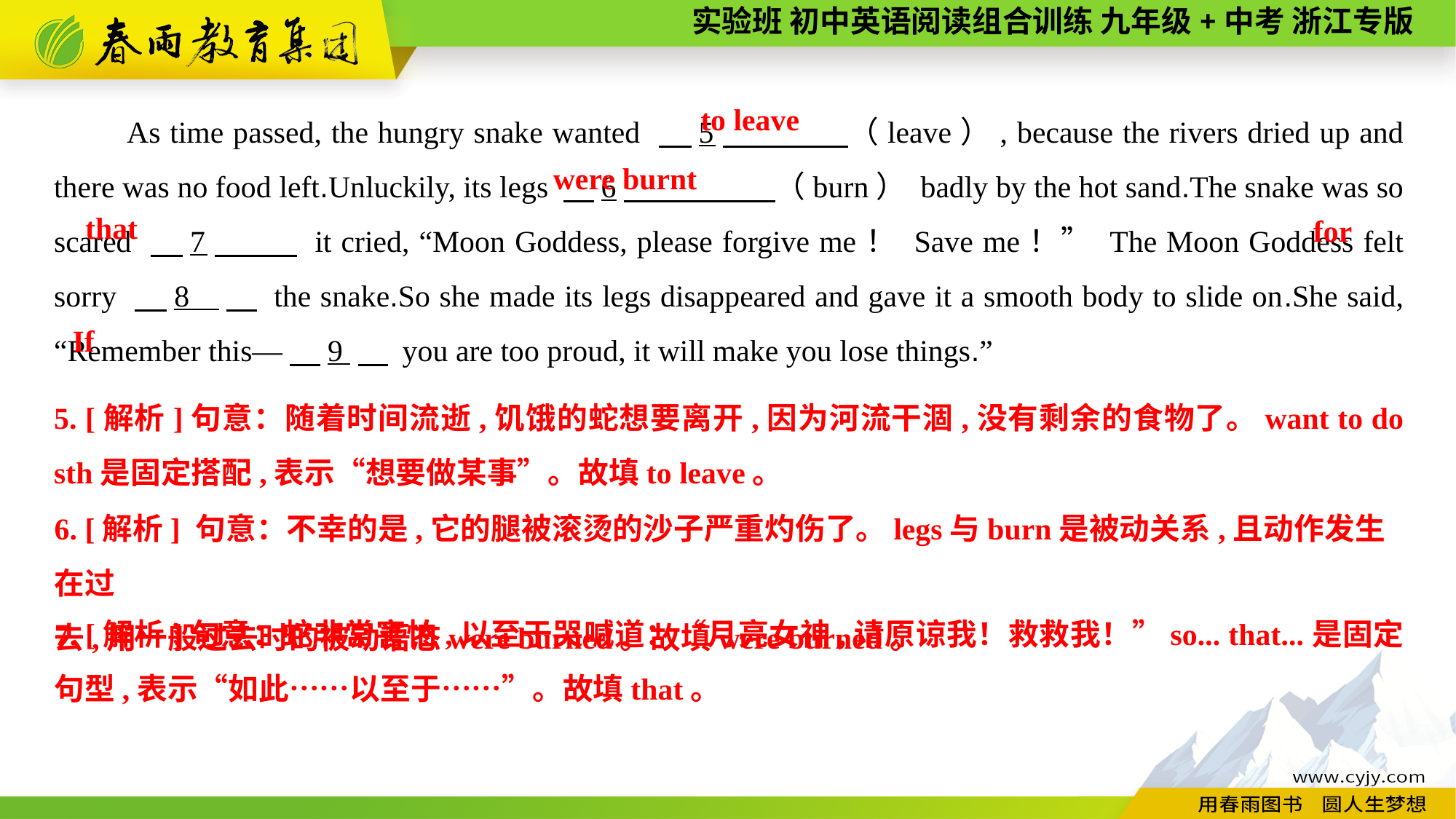

As time passed, the hungry snake wanted 　5　           （leave）, because the rivers dried up and there was no food left.Unluckily, its legs 　6　                  （burn） badly by the hot sand.The snake was so scared 　7　       it cried, “Moon Goddess, please forgive me！ Save me！” The Moon Goddess felt sorry 　8   　 the snake.So she made its legs disappeared and gave it a smooth body to slide on.She said, “Remember this—　9.　 you are too proud, it will make you lose things.”
to leave
were burnt
that
for
If
5. [解析]句意：随着时间流逝,饥饿的蛇想要离开,因为河流干涸,没有剩余的食物了。want to do sth是固定搭配,表示“想要做某事”。故填to leave。
6. [解析] 句意：不幸的是,它的腿被滚烫的沙子严重灼伤了。legs与burn是被动关系,且动作发生在过
去,用一般过去时的被动语态were burned。故填were burned。
7. [解析]句意：蛇非常害怕,以至于哭喊道：“月亮女神,请原谅我！救救我！”so... that...是固定句型,表示“如此……以至于……”。故填that。